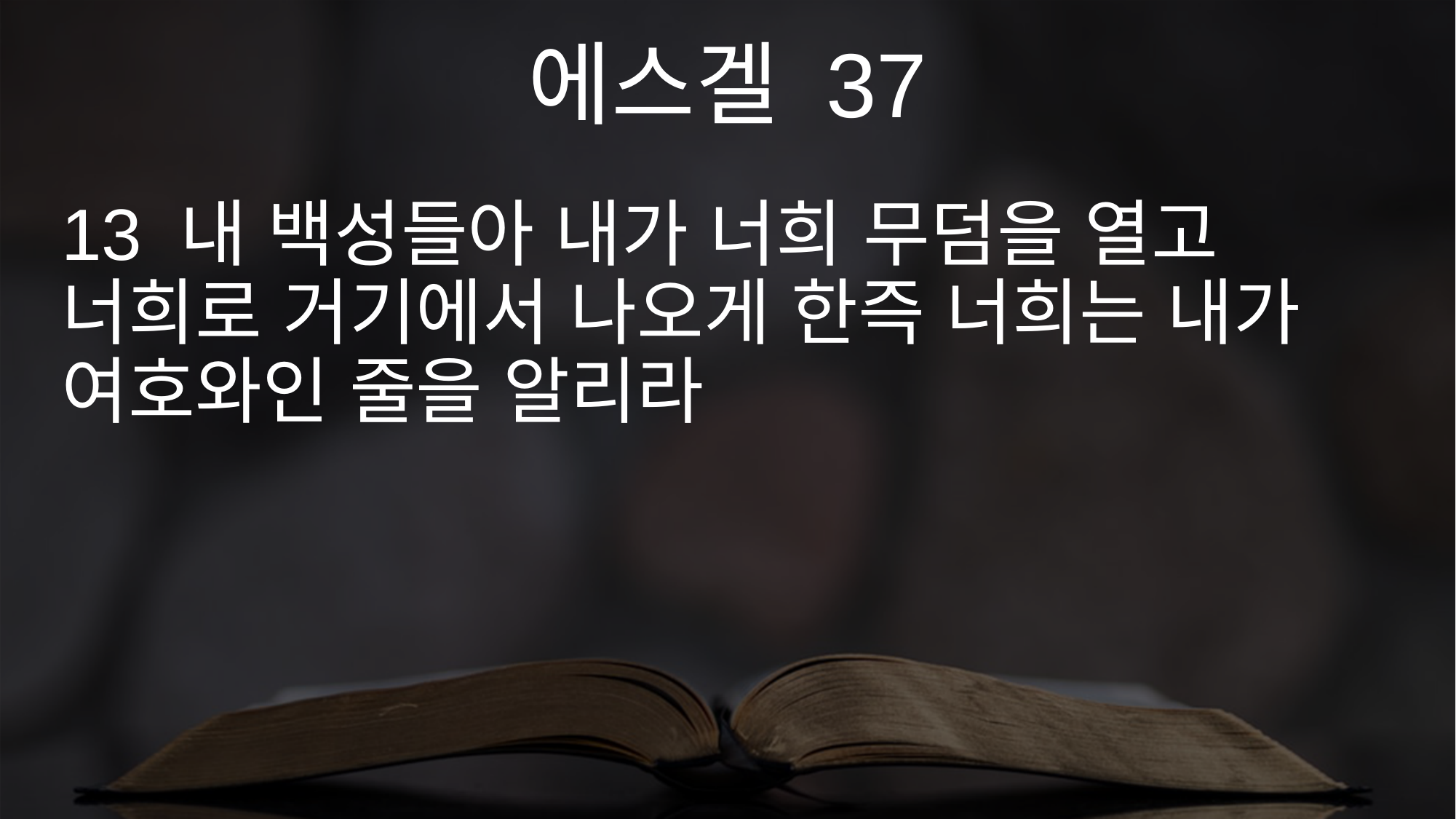

에스겔 37
13 내 백성들아 내가 너희 무덤을 열고 너희로 거기에서 나오게 한즉 너희는 내가 여호와인 줄을 알리라